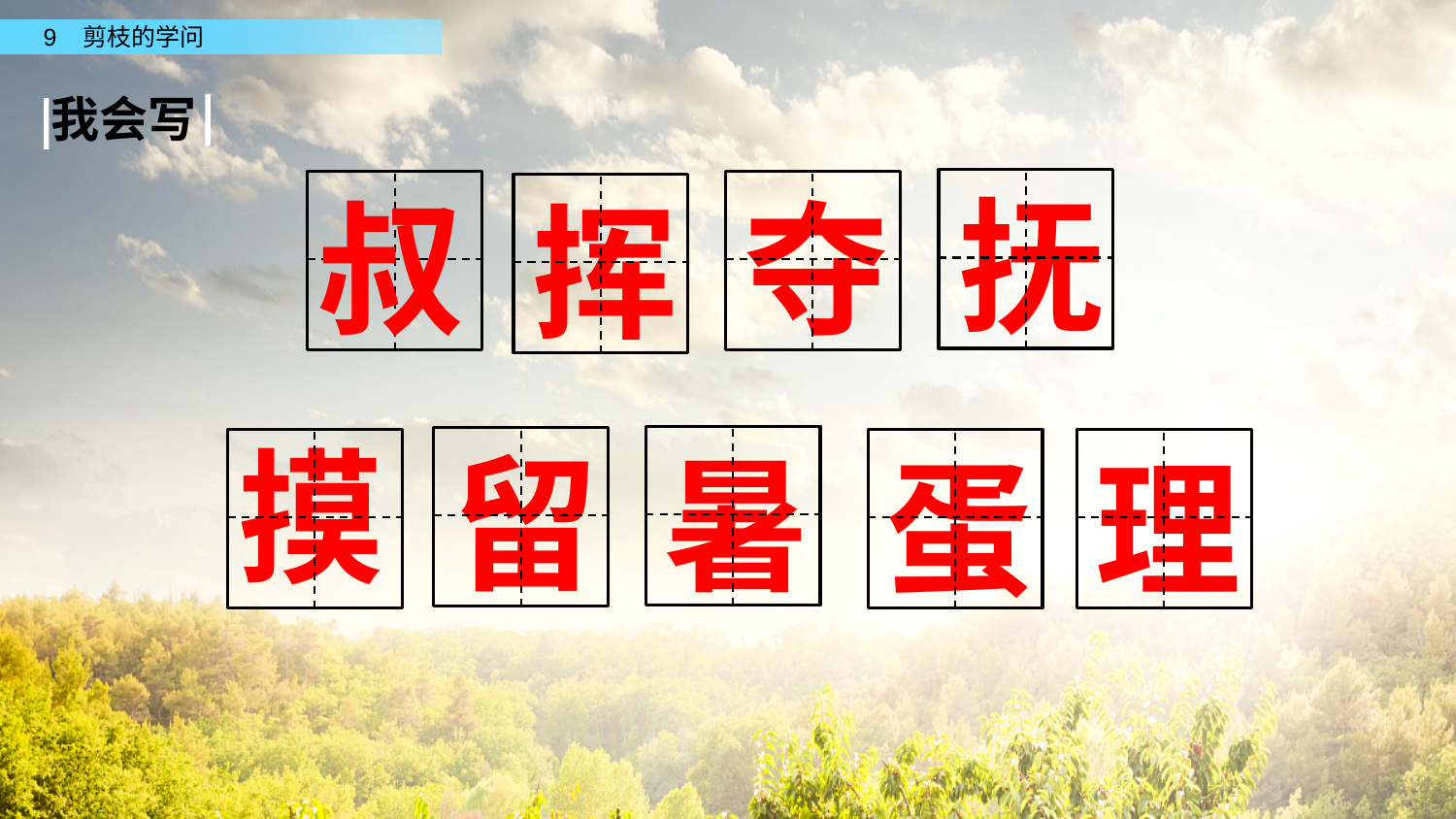

我会写

抚

叔
夺

挥
摸

留

暑

蛋
理